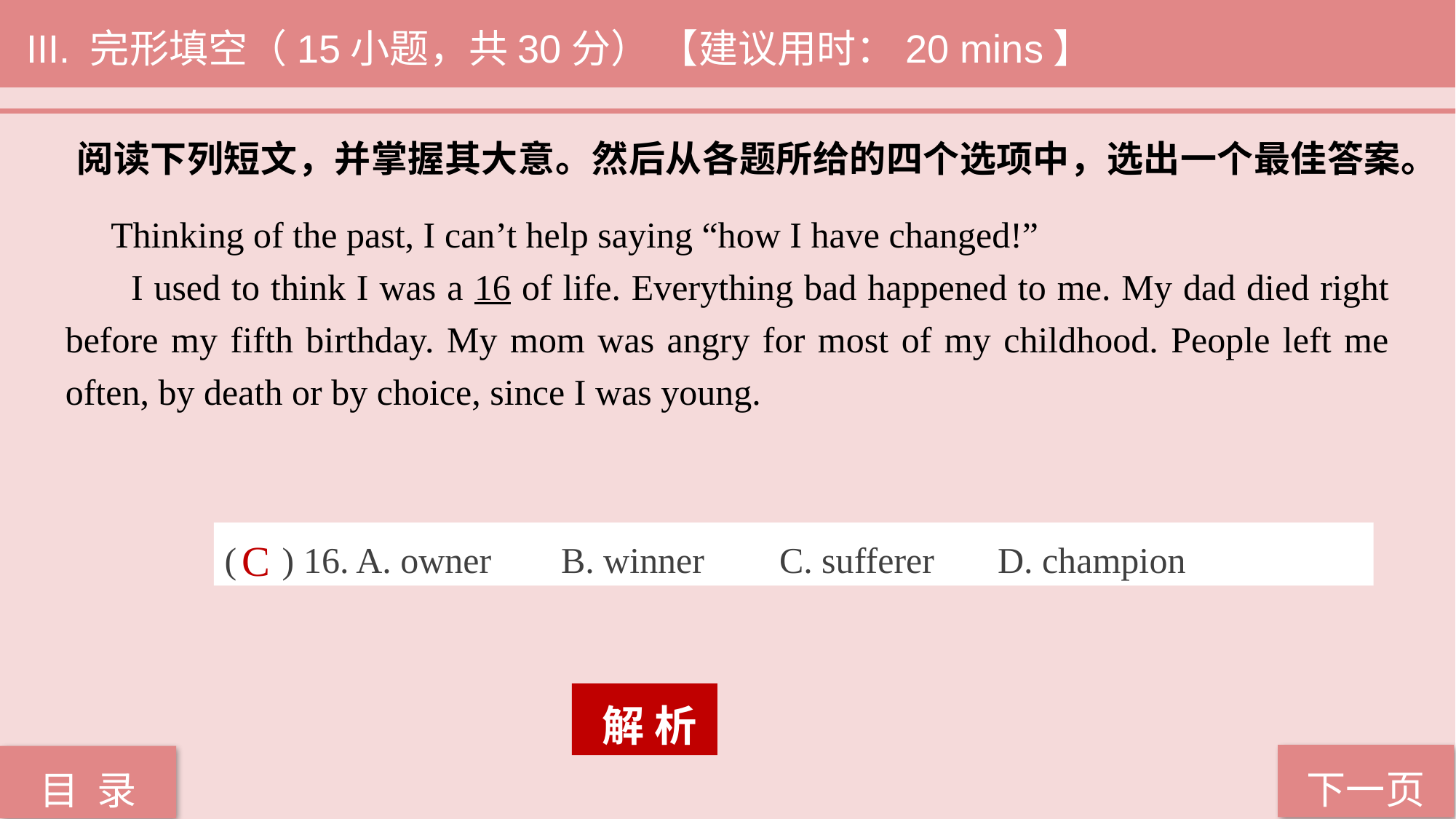

III. 完形填空（15小题，共30分） 【建议用时：20 mins】
阅读下列短文，并掌握其大意。然后从各题所给的四个选项中，选出一个最佳答案。
     Thinking of the past, I can’t help saying “how I have changed!”
      I used to think I was a 16 of life. Everything bad happened to me. My dad died right before my fifth birthday. My mom was angry for most of my childhood. People left me often, by death or by choice, since I was young.
(     ) 16. A. owner 	 B. winner 	 C. sufferer 	 D. champion
C
 解 析